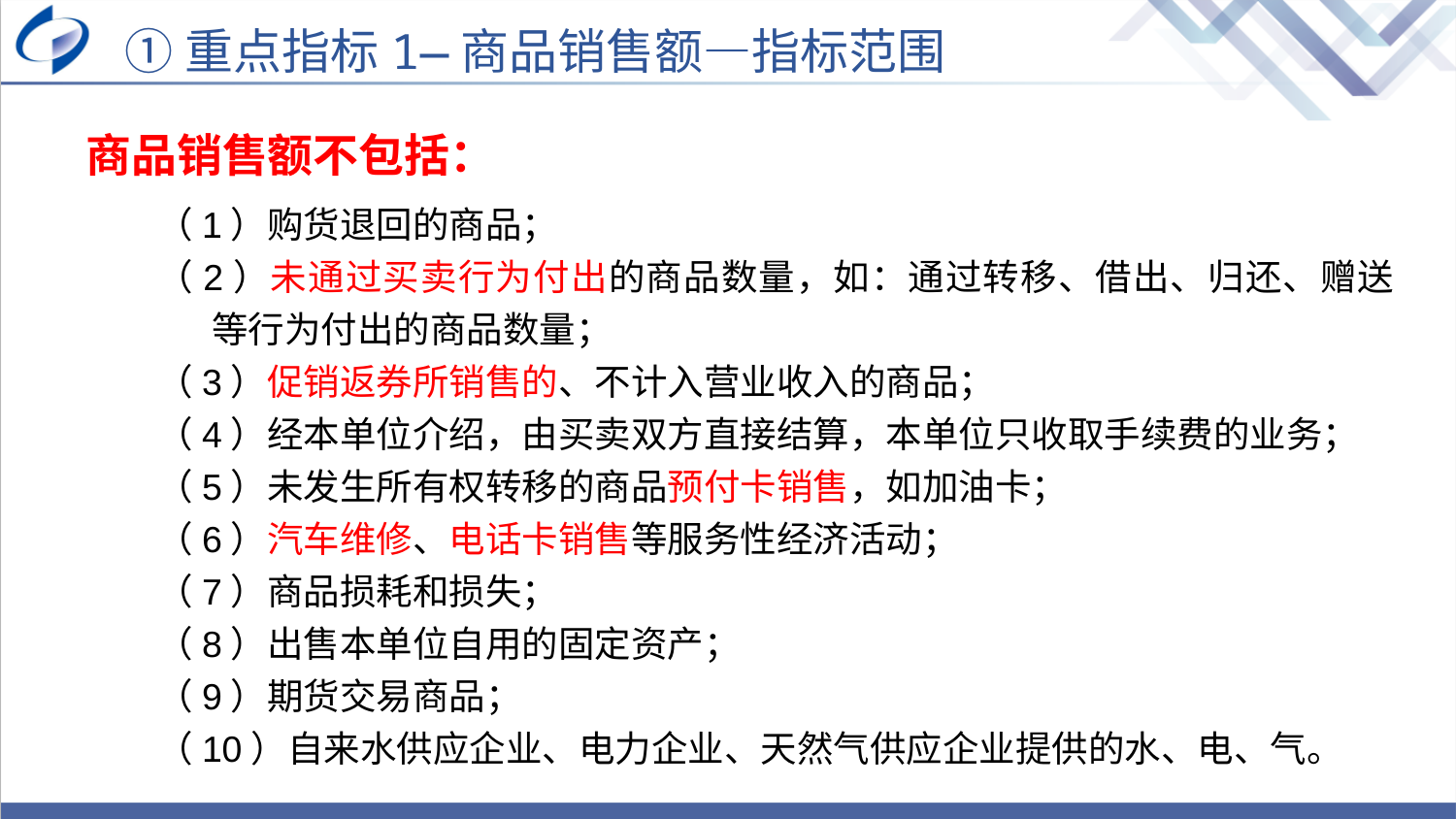

①重点指标1—商品销售额—指标范围
商品销售额不包括：
（1）购货退回的商品；
（2）未通过买卖行为付出的商品数量，如：通过转移、借出、归还、赠送等行为付出的商品数量；
（3）促销返券所销售的、不计入营业收入的商品；
（4）经本单位介绍，由买卖双方直接结算，本单位只收取手续费的业务；
（5）未发生所有权转移的商品预付卡销售，如加油卡；
（6）汽车维修、电话卡销售等服务性经济活动；
（7）商品损耗和损失；
（8）出售本单位自用的固定资产；
（9）期货交易商品；
（10）自来水供应企业、电力企业、天然气供应企业提供的水、电、气。